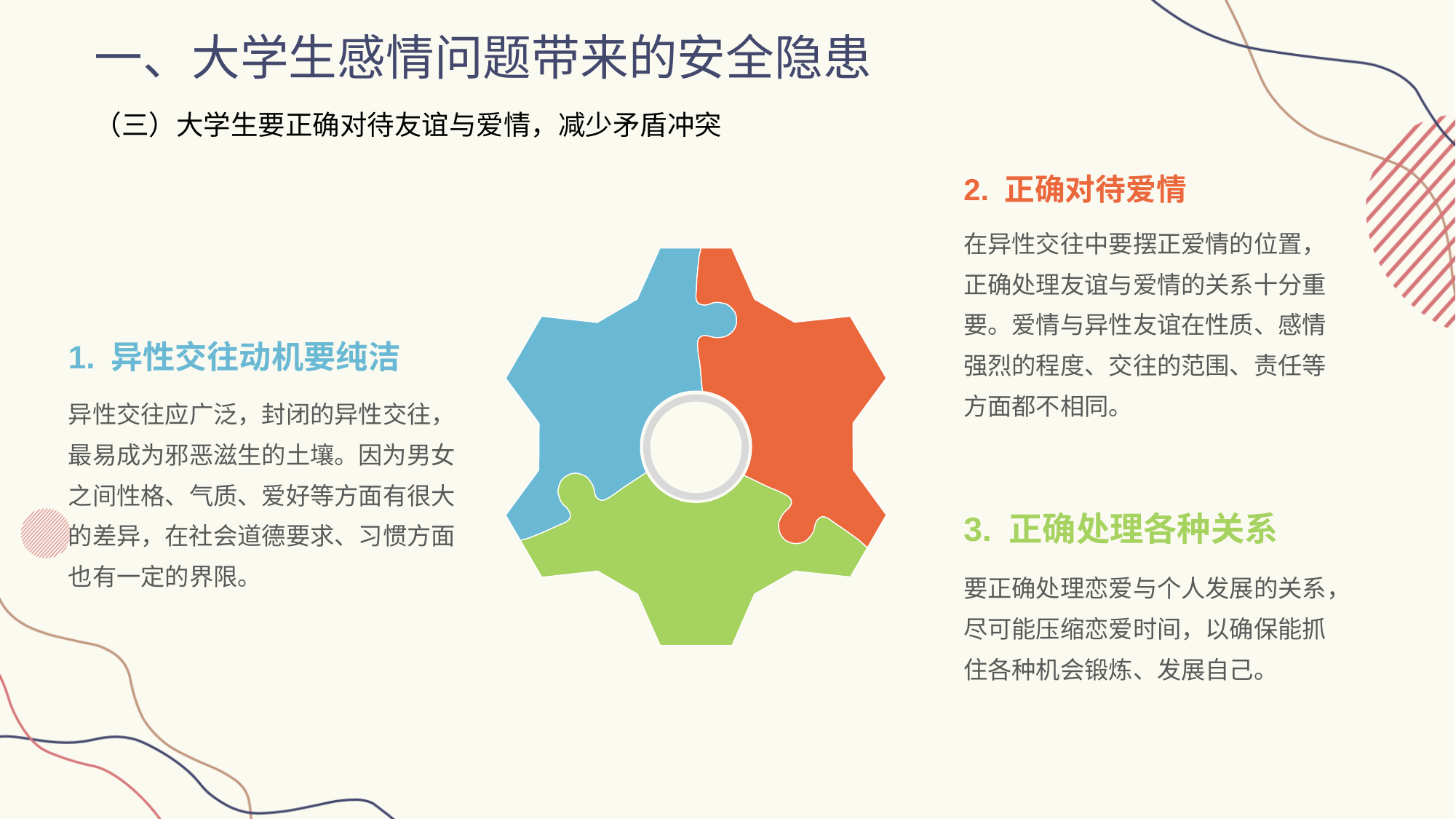

一、大学生感情问题带来的安全隐患
（三）大学生要正确对待友谊与爱情，减少矛盾冲突
2. 正确对待爱情
在异性交往中要摆正爱情的位置，正确处理友谊与爱情的关系十分重要。爱情与异性友谊在性质、感情强烈的程度、交往的范围、责任等方面都不相同。

1. 异性交往动机要纯洁
异性交往应广泛，封闭的异性交往，最易成为邪恶滋生的土壤。因为男女之间性格、气质、爱好等方面有很大的差异，在社会道德要求、习惯方面也有一定的界限。

3. 正确处理各种关系
要正确处理恋爱与个人发展的关系，尽可能压缩恋爱时间，以确保能抓住各种机会锻炼、发展自己。